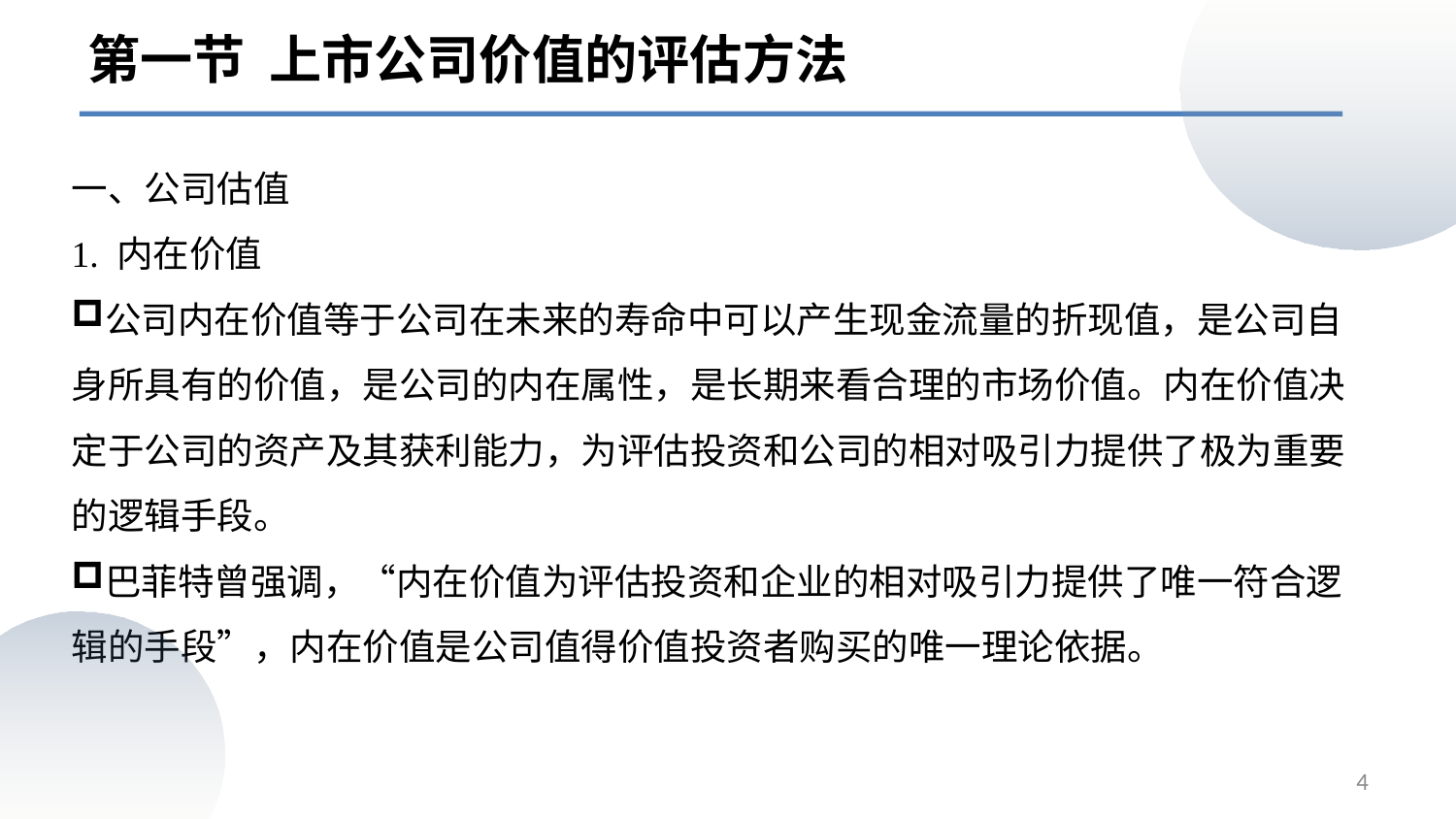

# 第一节  上市公司价值的评估方法
一、公司估值
1. 内在价值
公司内在价值等于公司在未来的寿命中可以产生现金流量的折现值，是公司自身所具有的价值，是公司的内在属性，是长期来看合理的市场价值。内在价值决定于公司的资产及其获利能力，为评估投资和公司的相对吸引力提供了极为重要的逻辑手段。
巴菲特曾强调，“内在价值为评估投资和企业的相对吸引力提供了唯一符合逻辑的手段”，内在价值是公司值得价值投资者购买的唯一理论依据。

4